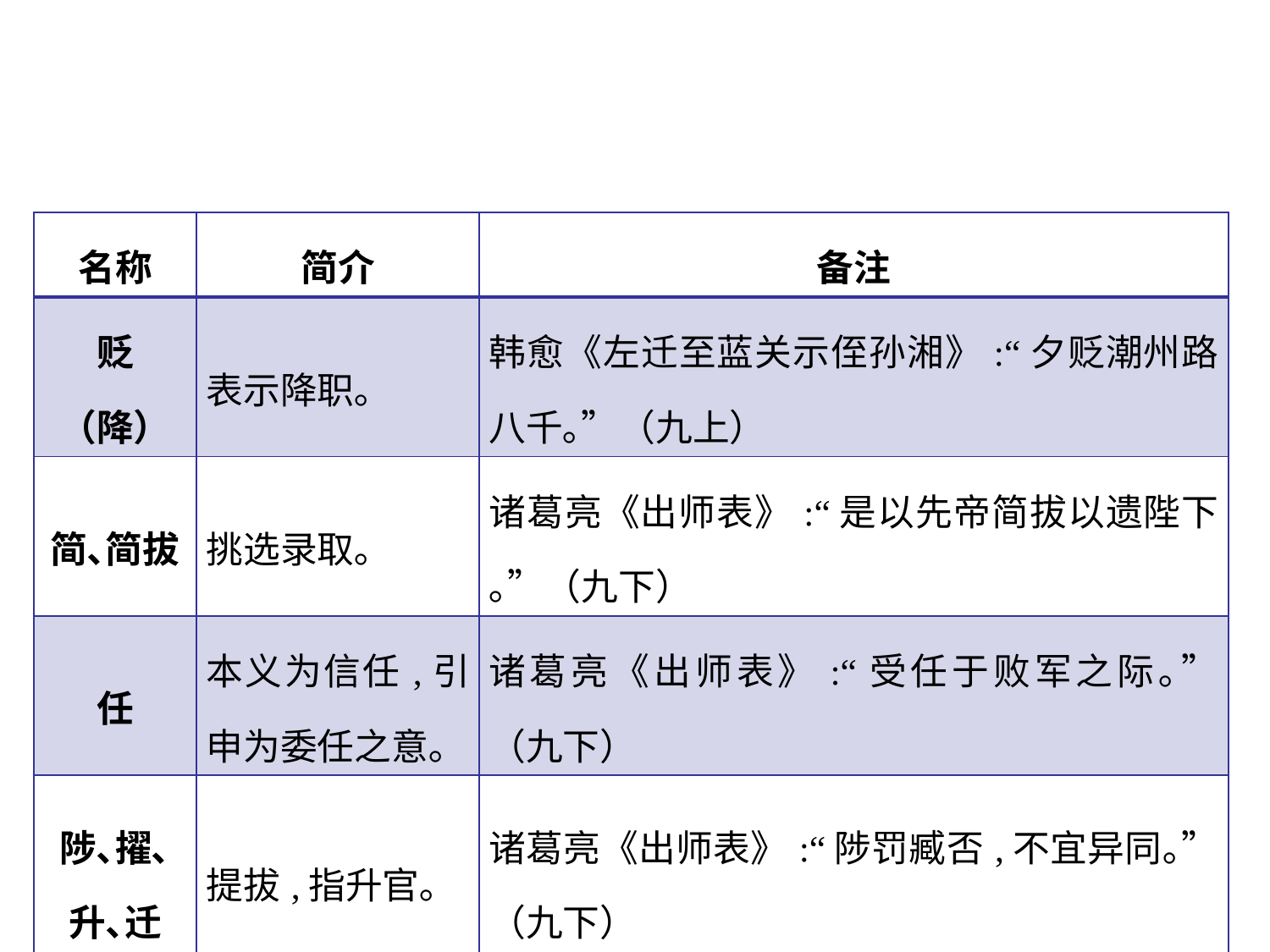

| 名称 | 简介 | 备注 |
| --- | --- | --- |
| 贬（降） | 表示降职｡ | 韩愈《左迁至蓝关示侄孙湘》:“夕贬潮州路八千｡”（九上） |
| 简､简拔 | 挑选录取｡ | 诸葛亮《出师表》:“是以先帝简拔以遗陛下｡”（九下） |
| 任 | 本义为信任,引申为委任之意｡ | 诸葛亮《出师表》:“受任于败军之际｡”（九下） |
| 陟､擢､ 升､迁 | 提拔,指升官｡ | 诸葛亮《出师表》:“陟罚臧否,不宜异同｡”（九下） |